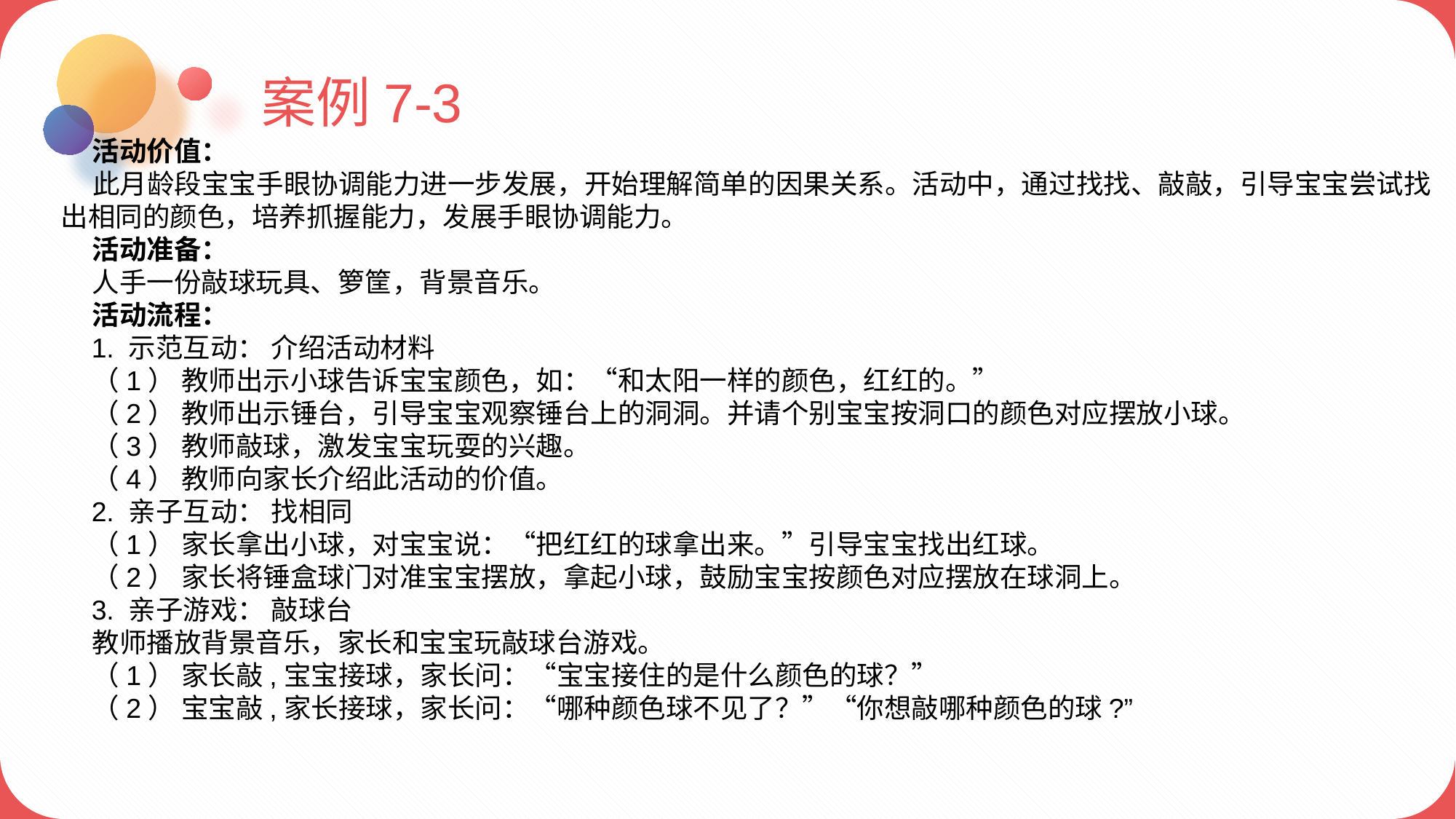

案例7-3
    活动价值：
    此月龄段宝宝手眼协调能力进一步发展，开始理解简单的因果关系。活动中，通过找找、敲敲，引导宝宝尝试找出相同的颜色，培养抓握能力，发展手眼协调能力。
    活动准备：
    人手一份敲球玩具、箩筐，背景音乐。
    活动流程：
    1. 示范互动： 介绍活动材料
    （1） 教师出示小球告诉宝宝颜色，如：“和太阳一样的颜色，红红的。”
    （2） 教师出示锤台，引导宝宝观察锤台上的洞洞。并请个别宝宝按洞口的颜色对应摆放小球。
    （3） 教师敲球，激发宝宝玩耍的兴趣。
    （4） 教师向家长介绍此活动的价值。
    2. 亲子互动： 找相同
    （1） 家长拿出小球，对宝宝说：“把红红的球拿出来。”引导宝宝找出红球。
    （2） 家长将锤盒球门对准宝宝摆放，拿起小球，鼓励宝宝按颜色对应摆放在球洞上。
    3. 亲子游戏： 敲球台
    教师播放背景音乐，家长和宝宝玩敲球台游戏。
    （1） 家长敲,宝宝接球，家长问：“宝宝接住的是什么颜色的球？”
    （2） 宝宝敲,家长接球，家长问：“哪种颜色球不见了？”“你想敲哪种颜色的球?”